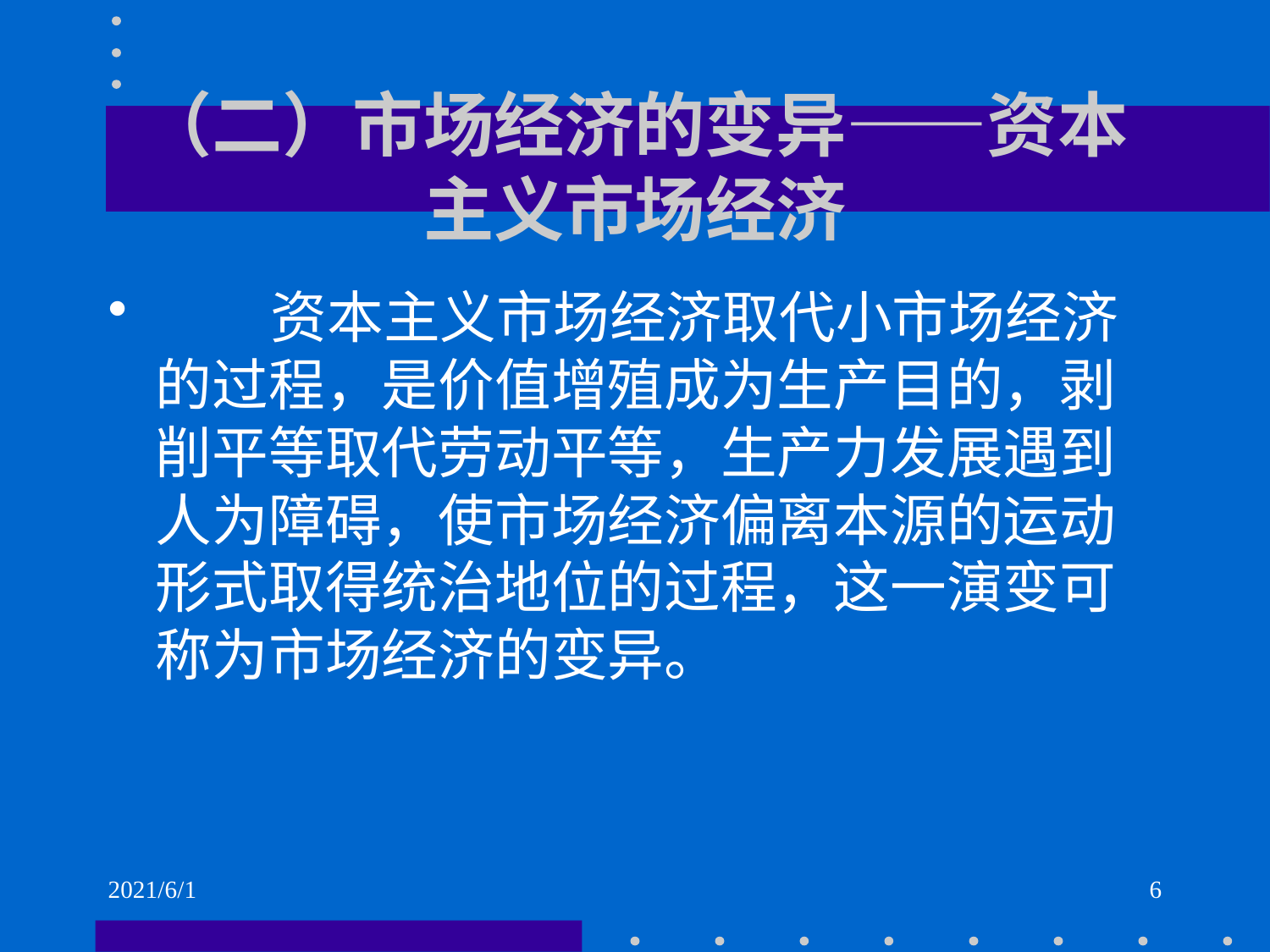

# （二）市场经济的变异——资本主义市场经济
        资本主义市场经济取代小市场经济的过程，是价值增殖成为生产目的，剥削平等取代劳动平等，生产力发展遇到人为障碍，使市场经济偏离本源的运动形式取得统治地位的过程，这一演变可称为市场经济的变异。
2021/6/1
6